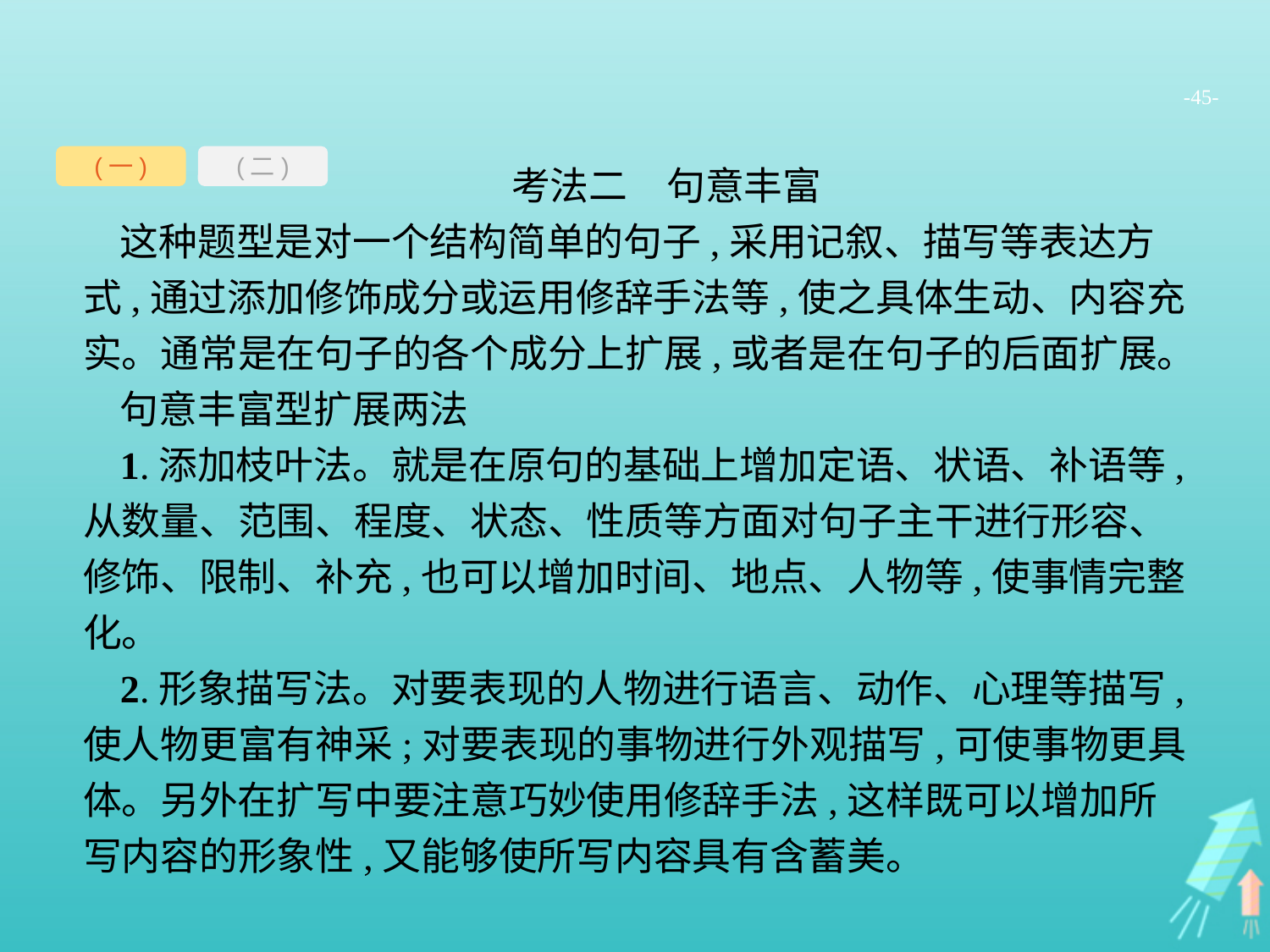

-45-
(一)
考法二　句意丰富
这种题型是对一个结构简单的句子,采用记叙、描写等表达方式,通过添加修饰成分或运用修辞手法等,使之具体生动、内容充实。通常是在句子的各个成分上扩展,或者是在句子的后面扩展。
句意丰富型扩展两法
1.添加枝叶法。就是在原句的基础上增加定语、状语、补语等,从数量、范围、程度、状态、性质等方面对句子主干进行形容、修饰、限制、补充,也可以增加时间、地点、人物等,使事情完整化。
2.形象描写法。对要表现的人物进行语言、动作、心理等描写,使人物更富有神采;对要表现的事物进行外观描写,可使事物更具体。另外在扩写中要注意巧妙使用修辞手法,这样既可以增加所写内容的形象性,又能够使所写内容具有含蓄美。
(二)